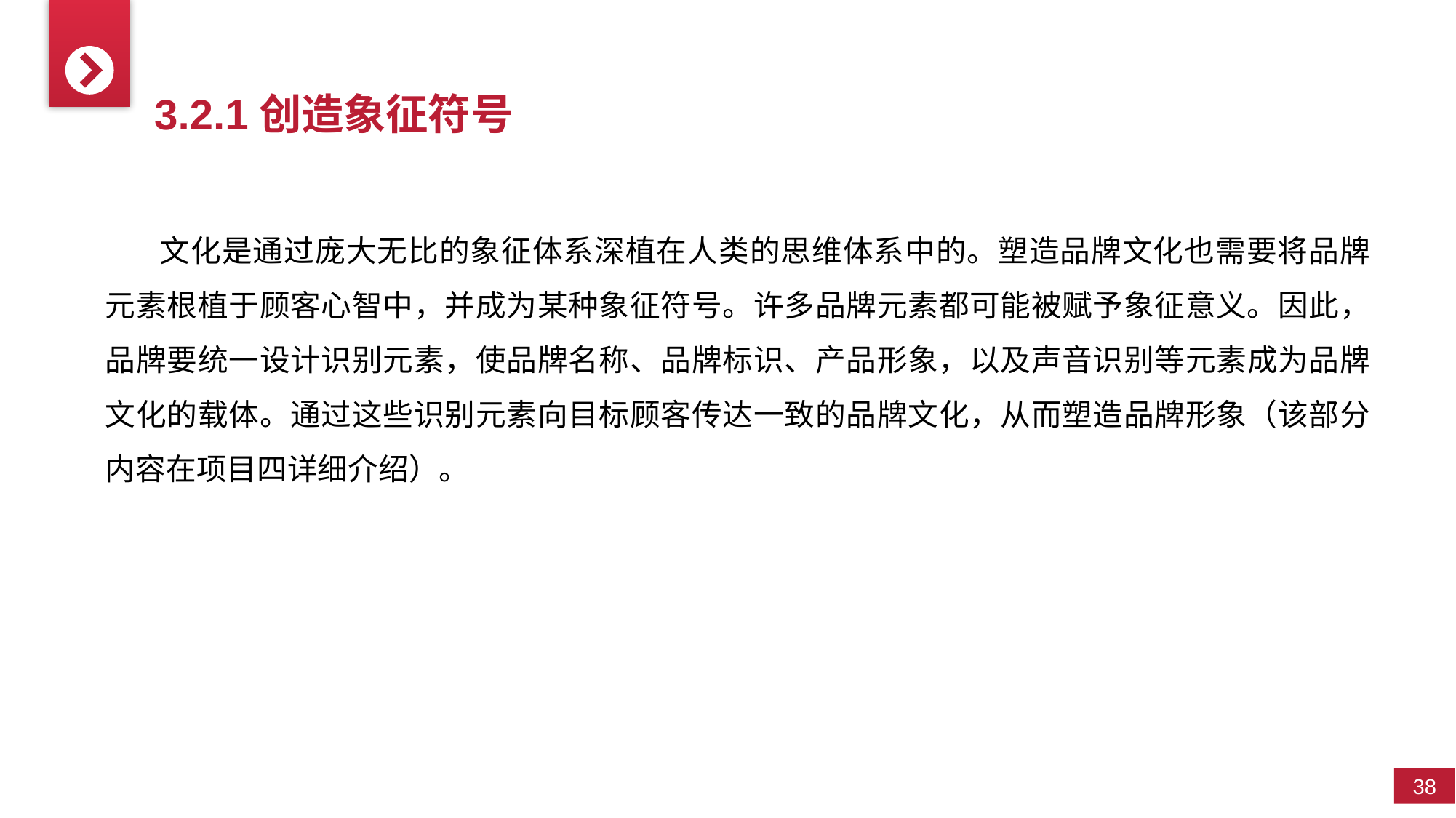

3.2.1创造象征符号
文化是通过庞大无比的象征体系深植在人类的思维体系中的。塑造品牌文化也需要将品牌元素根植于顾客心智中，并成为某种象征符号。许多品牌元素都可能被赋予象征意义。因此，品牌要统一设计识别元素，使品牌名称、品牌标识、产品形象，以及声音识别等元素成为品牌文化的载体。通过这些识别元素向目标顾客传达一致的品牌文化，从而塑造品牌形象（该部分内容在项目四详细介绍）。